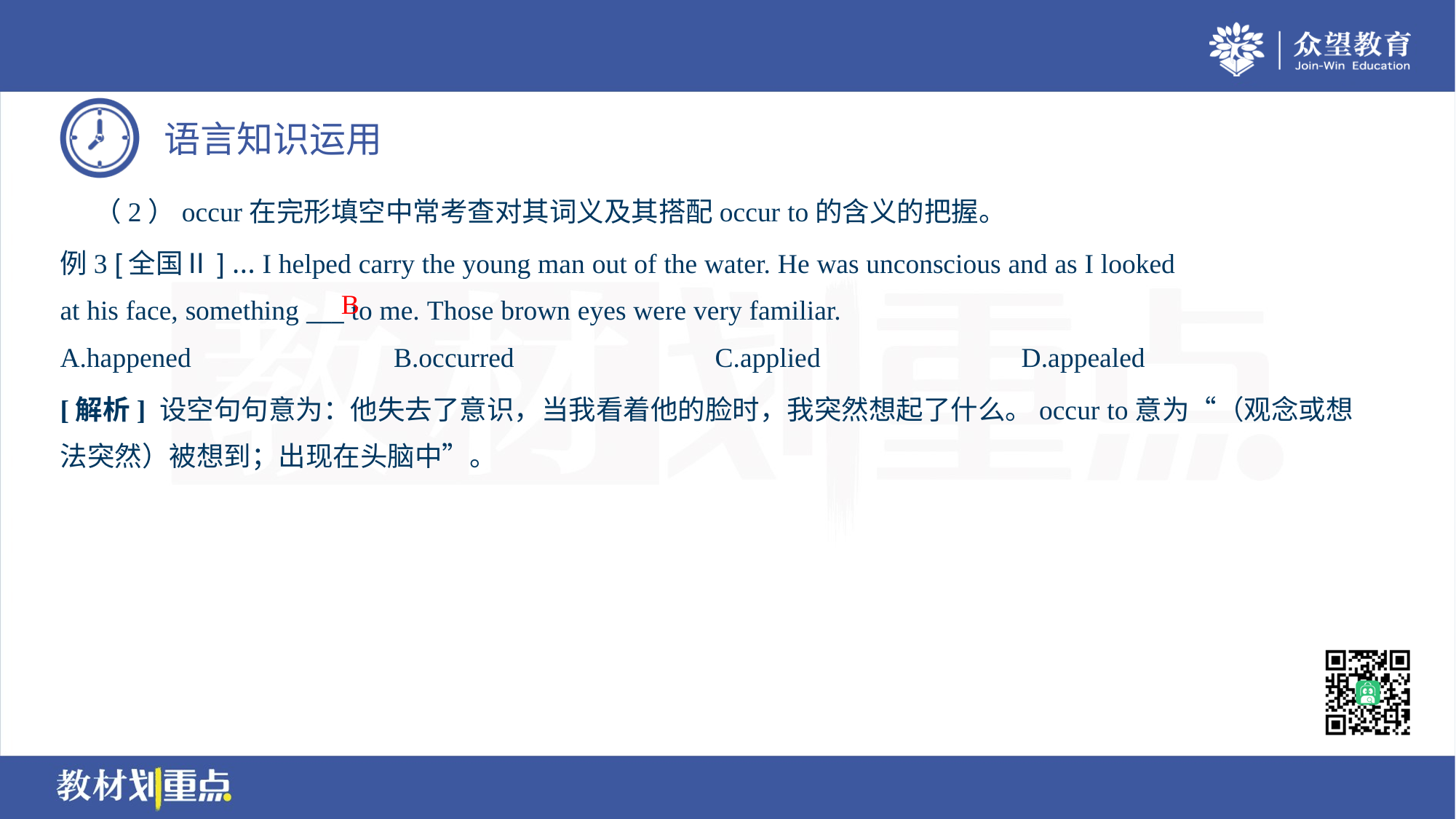

（2）occur在完形填空中常考查对其词义及其搭配occur to的含义的把握。
例3 [全国Ⅱ] … I helped carry the young man out of the water. He was unconscious and as I looked
at his face, something ___ to me. Those brown eyes were very familiar.
B
A.happened	B.occurred	C.applied	D.appealed
[解析] 设空句句意为：他失去了意识，当我看着他的脸时，我突然想起了什么。occur to意为“（观念或想
法突然）被想到；出现在头脑中”。